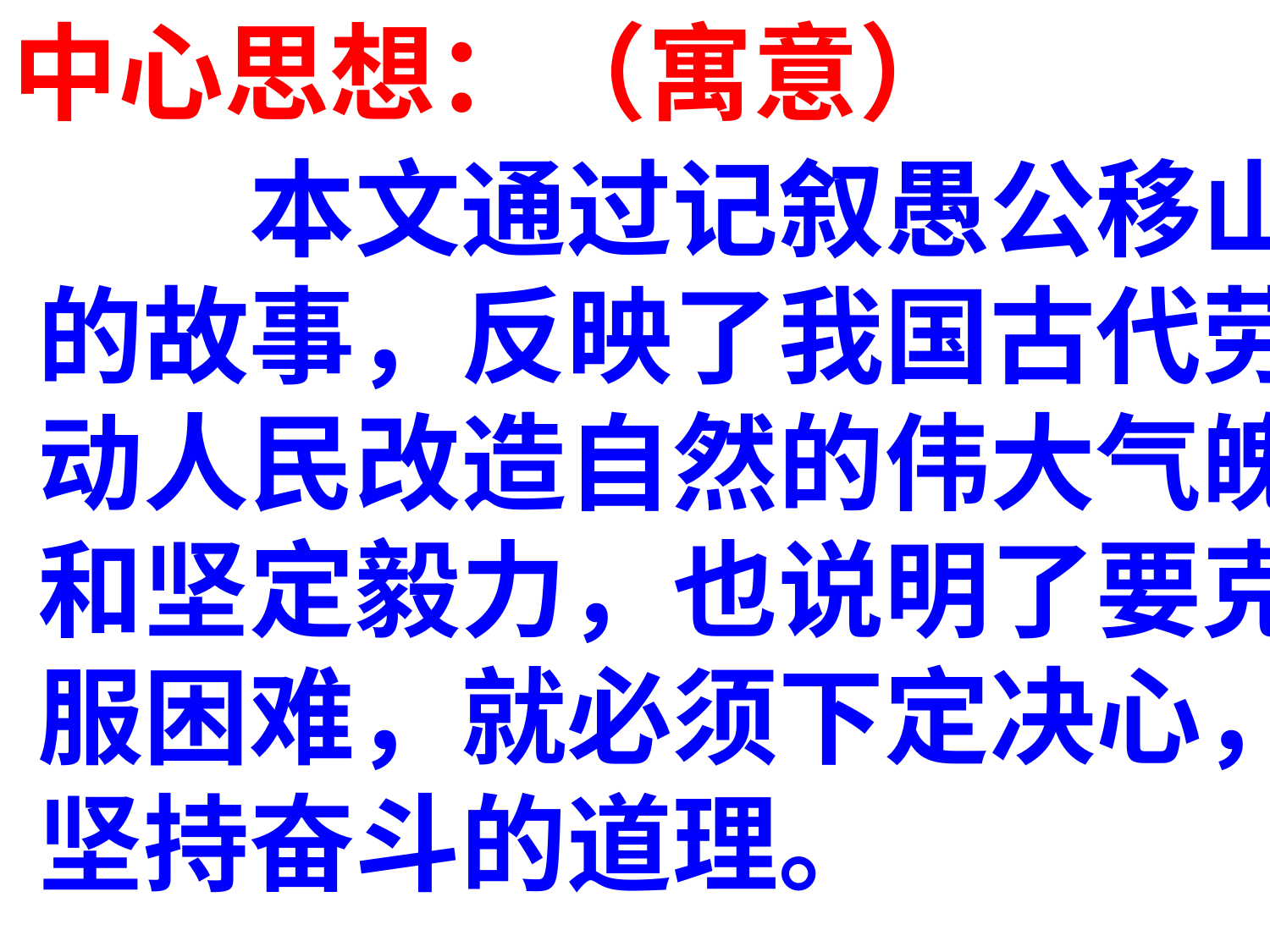

中心思想：（寓意）
　　本文通过记叙愚公移山的故事，反映了我国古代劳动人民改造自然的伟大气魄和坚定毅力，也说明了要克服困难，就必须下定决心，坚持奋斗的道理。